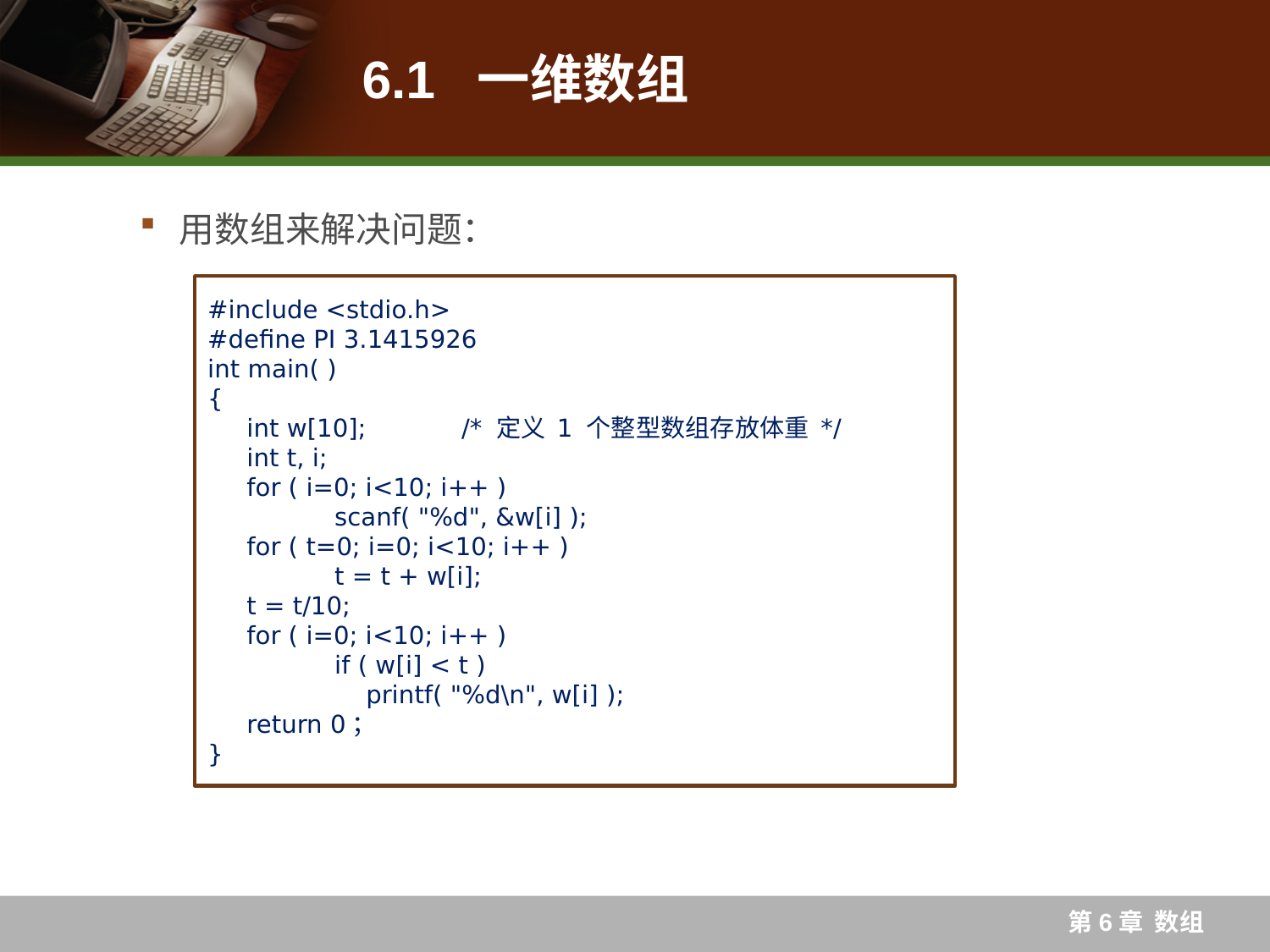

# 6.1  一维数组
用数组来解决问题：
#include <stdio.h>
#define PI 3.1415926
int main( )
{
     int w[10]; 	/* 定义 1 个整型数组存放体重 */
     int t, i;
     for ( i=0; i<10; i++ )
	scanf( "%d", &w[i] );
     for ( t=0; i=0; i<10; i++ )
	t = t + w[i];
     t = t/10;
     for ( i=0; i<10; i++ )
        	if ( w[i] < t )
	    printf( "%d\n", w[i] );
     return 0；
}
第6章  数组